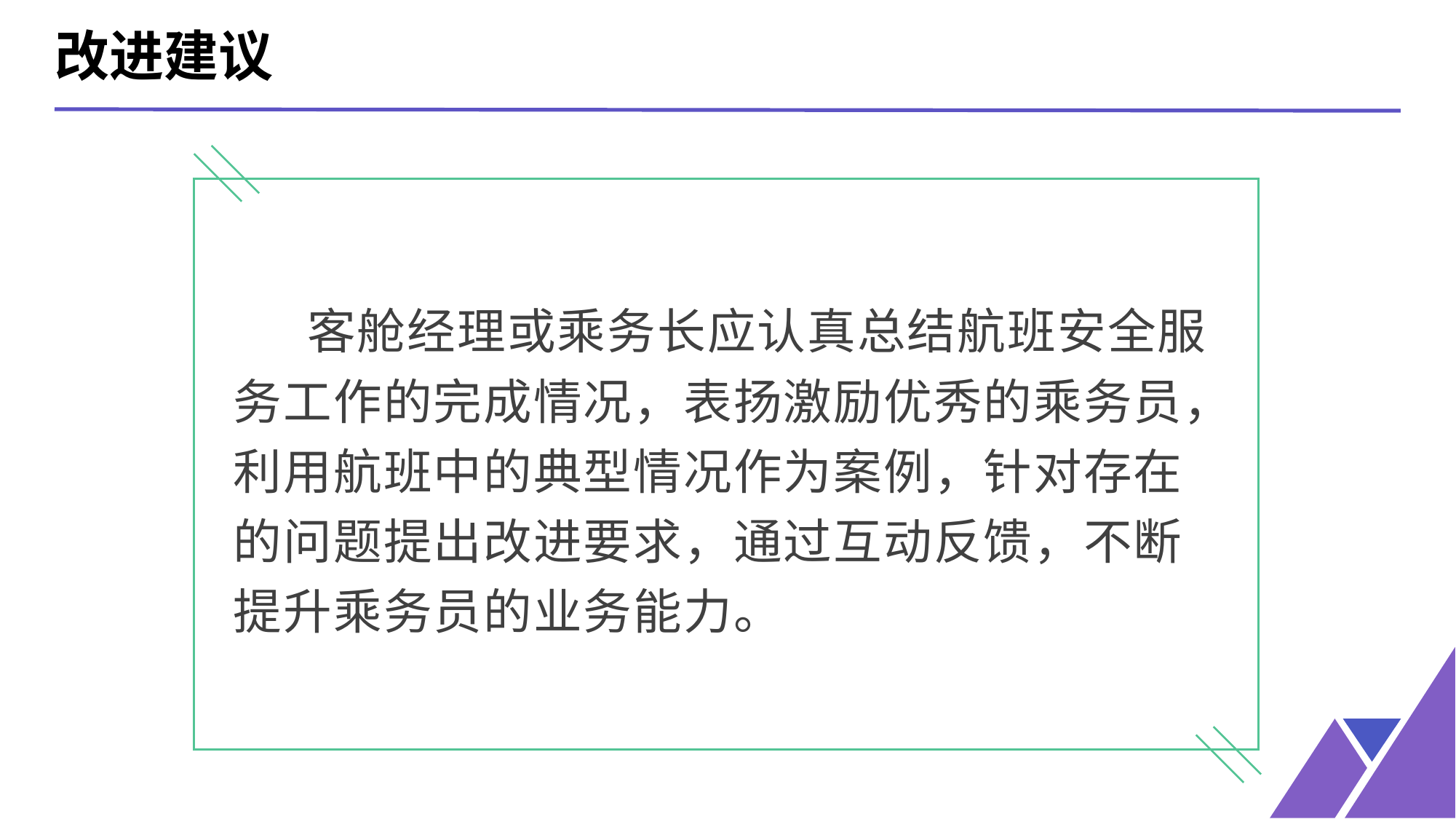

改进建议

     客舱经理或乘务长应认真总结航班安全服务工作的完成情况，表扬激励优秀的乘务员，利用航班中的典型情况作为案例，针对存在的问题提出改进要求，通过互动反馈，不断提升乘务员的业务能力。